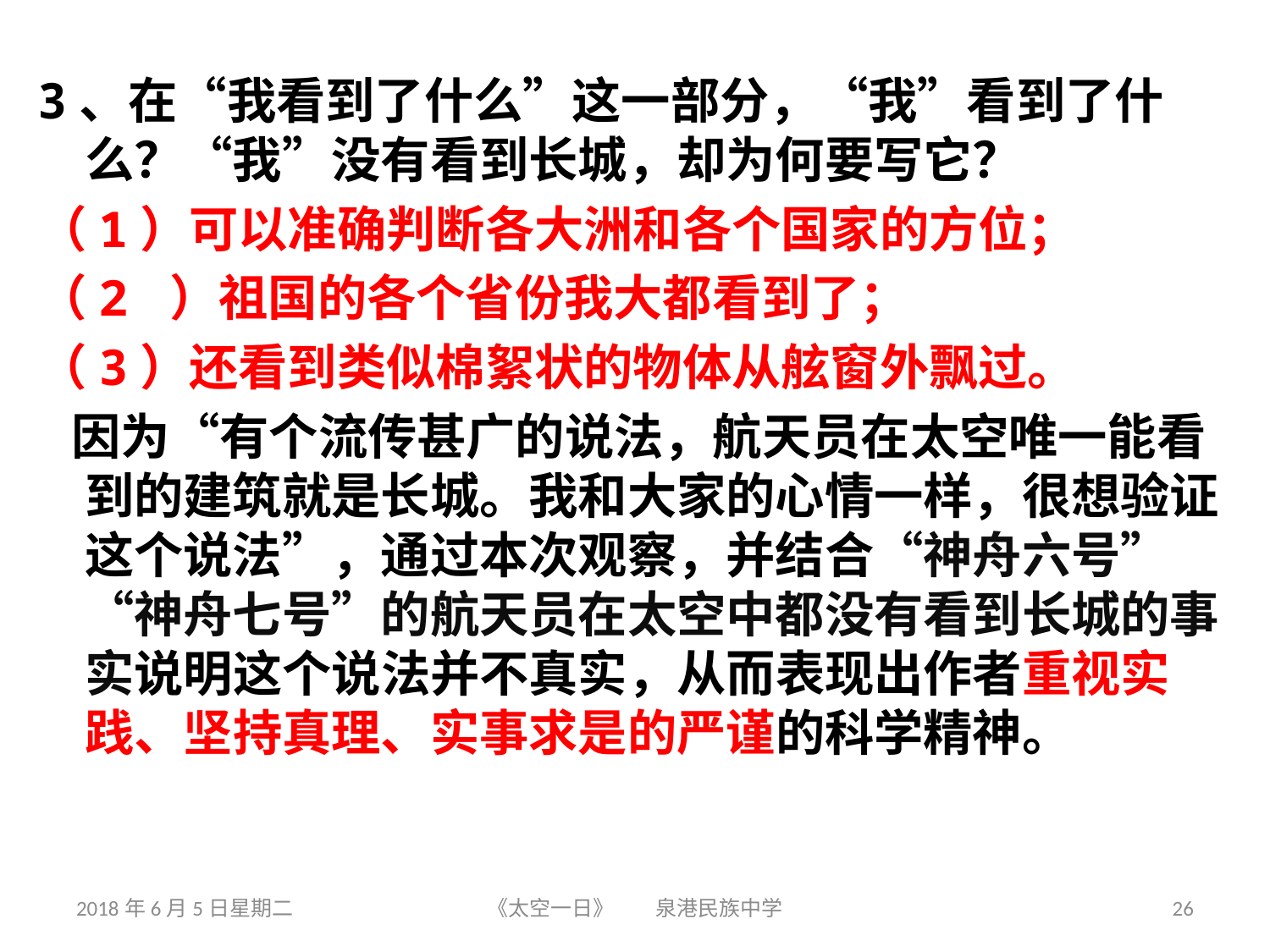

3、在“我看到了什么”这一部分，“我”看到了什么？“我”没有看到长城，却为何要写它？
（1）可以准确判断各大洲和各个国家的方位；
（2 ）祖国的各个省份我大都看到了；
（3）还看到类似棉絮状的物体从舷窗外飘过。
  因为“有个流传甚广的说法，航天员在太空唯一能看到的建筑就是长城。我和大家的心情一样，很想验证这个说法”，通过本次观察，并结合“神舟六号”“神舟七号”的航天员在太空中都没有看到长城的事实说明这个说法并不真实，从而表现出作者重视实践、坚持真理、实事求是的严谨的科学精神。

2018年6月5日星期二
《太空一日》         泉港民族中学
26